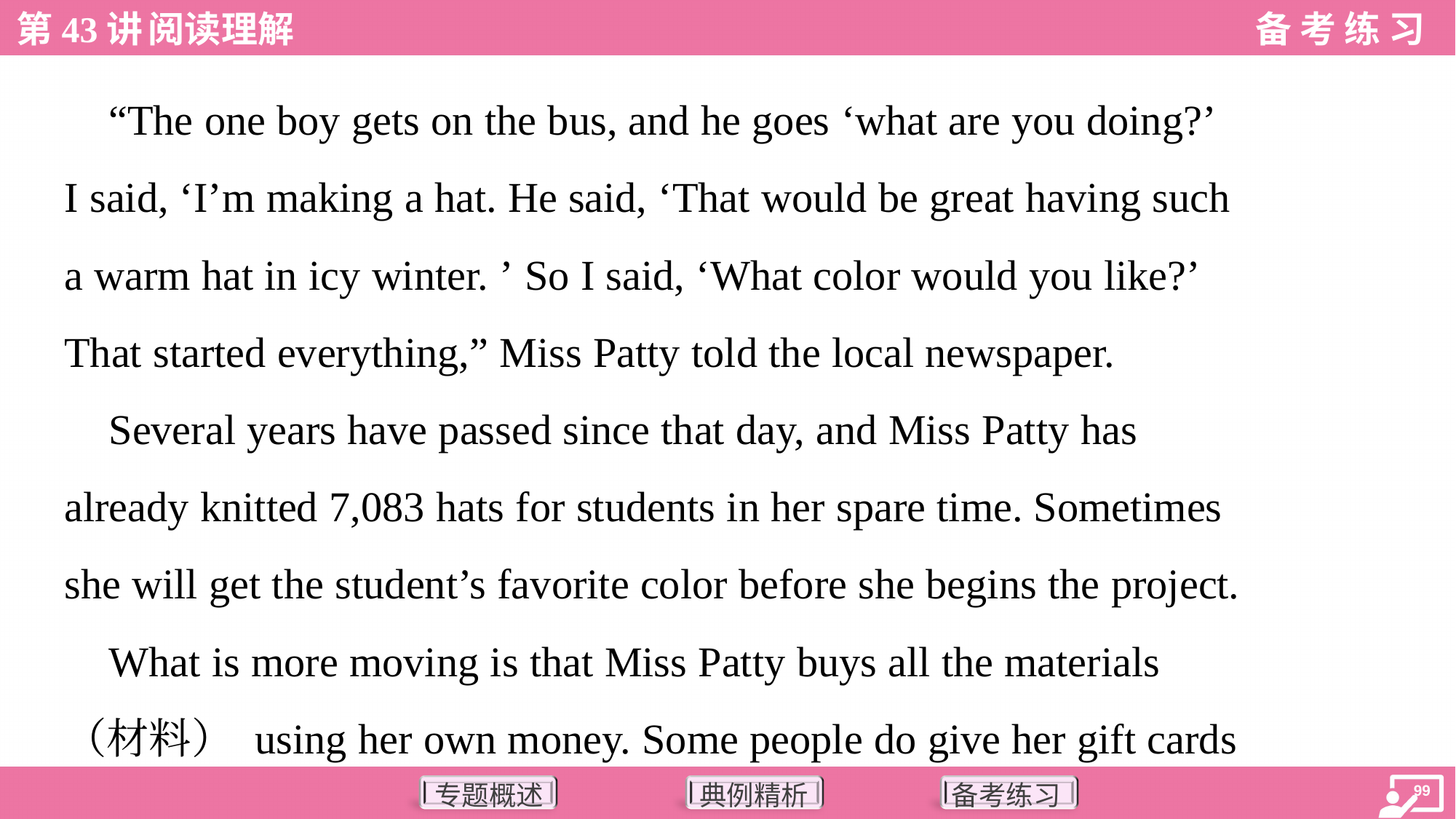

“The one boy gets on the bus, and he goes ‘what are you doing?’
I said, ‘I’m making a hat. He said, ‘That would be great having such
a warm hat in icy winter. ’ So I said, ‘What color would you like?’
That started everything,” Miss Patty told the local newspaper.
    Several years have passed since that day, and Miss Patty has
already knitted 7,083 hats for students in her spare time. Sometimes
she will get the student’s favorite color before she begins the project.
    What is more moving is that Miss Patty buys all the materials
（材料） using her own money. Some people do give her gift cards